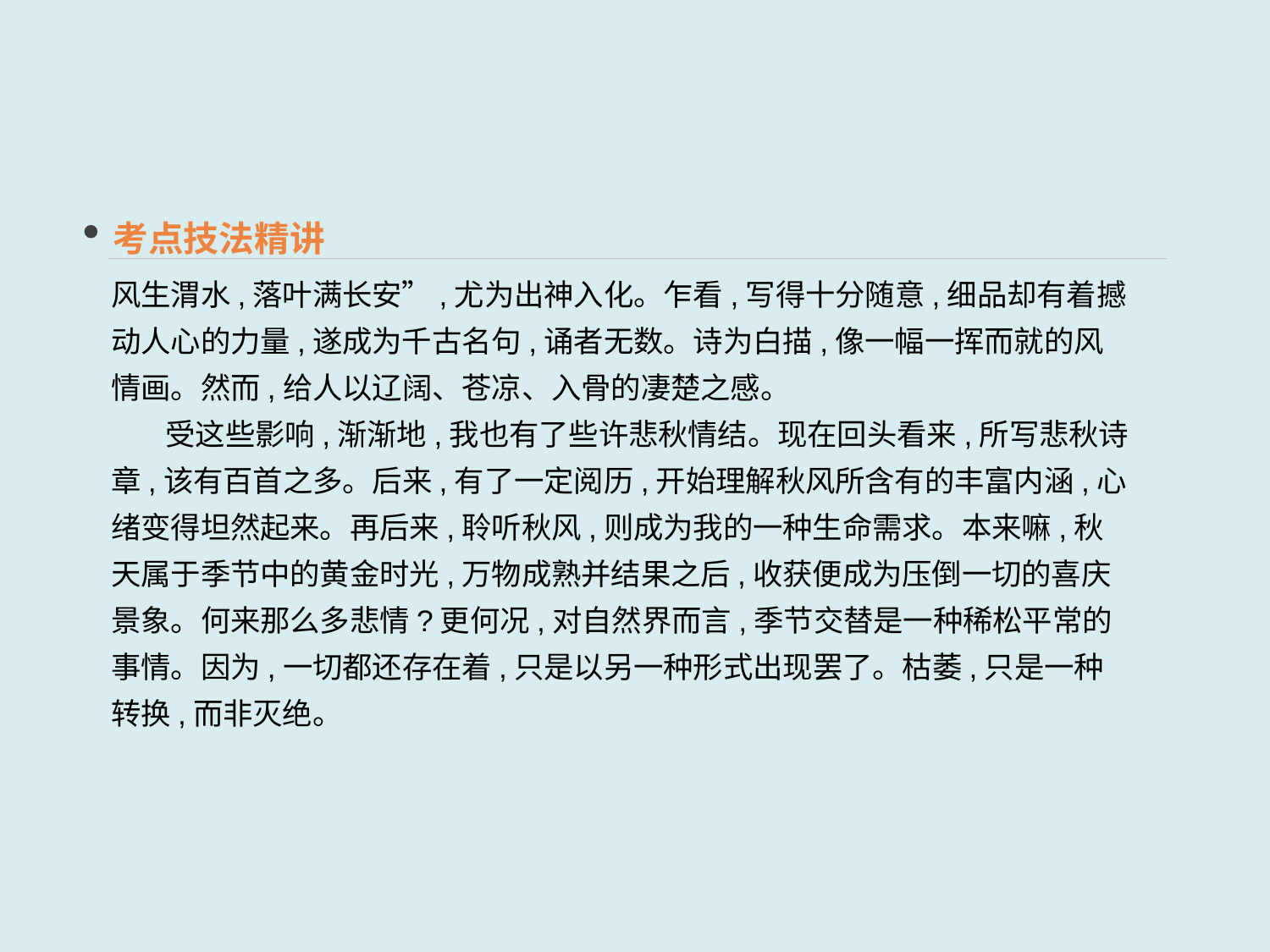

考点技法精讲

风生渭水,落叶满长安”,尤为出神入化。乍看,写得十分随意,细品却有着撼动人心的力量,遂成为千古名句,诵者无数。诗为白描,像一幅一挥而就的风情画。然而,给人以辽阔、苍凉、入骨的凄楚之感。
       受这些影响,渐渐地,我也有了些许悲秋情结。现在回头看来,所写悲秋诗章,该有百首之多。后来,有了一定阅历,开始理解秋风所含有的丰富内涵,心绪变得坦然起来。再后来,聆听秋风,则成为我的一种生命需求。本来嘛,秋天属于季节中的黄金时光,万物成熟并结果之后,收获便成为压倒一切的喜庆景象。何来那么多悲情?更何况,对自然界而言,季节交替是一种稀松平常的事情。因为,一切都还存在着,只是以另一种形式出现罢了。枯萎,只是一种转换,而非灭绝。